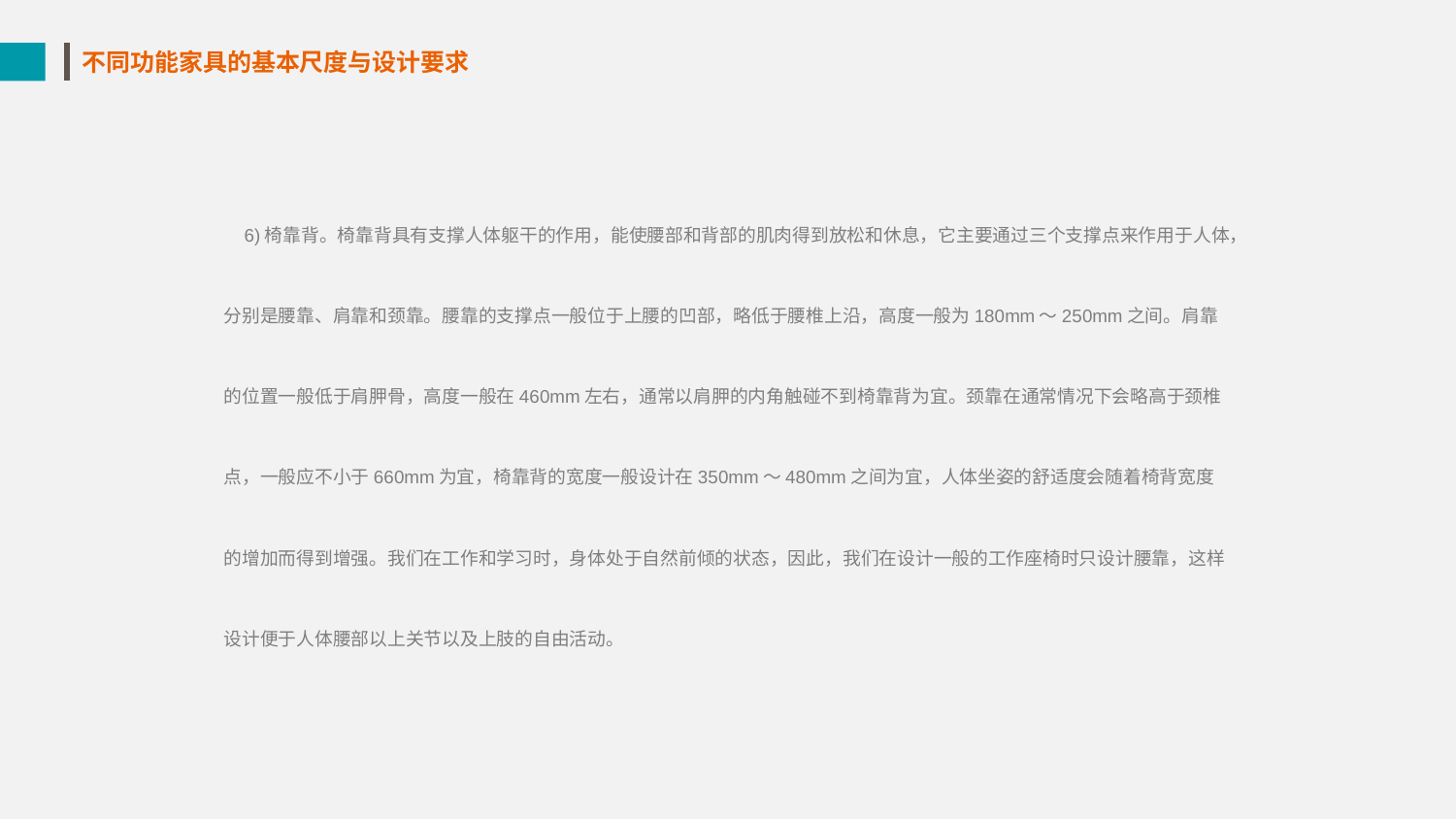

不同功能家具的基本尺度与设计要求

    6)椅靠背。椅靠背具有支撑人体躯干的作用，能使腰部和背部的肌肉得到放松和休息，它主要通过三个支撑点来作用于人体，分别是腰靠、肩靠和颈靠。腰靠的支撑点一般位于上腰的凹部，略低于腰椎上沿，高度一般为180mm～250mm之间。肩靠的位置一般低于肩胛骨，高度一般在460mm左右，通常以肩胛的内角触碰不到椅靠背为宜。颈靠在通常情况下会略高于颈椎点，一般应不小于660mm为宜，椅靠背的宽度一般设计在350mm～480mm之间为宜，人体坐姿的舒适度会随着椅背宽度的增加而得到增强。我们在工作和学习时，身体处于自然前倾的状态，因此，我们在设计一般的工作座椅时只设计腰靠，这样设计便于人体腰部以上关节以及上肢的自由活动。